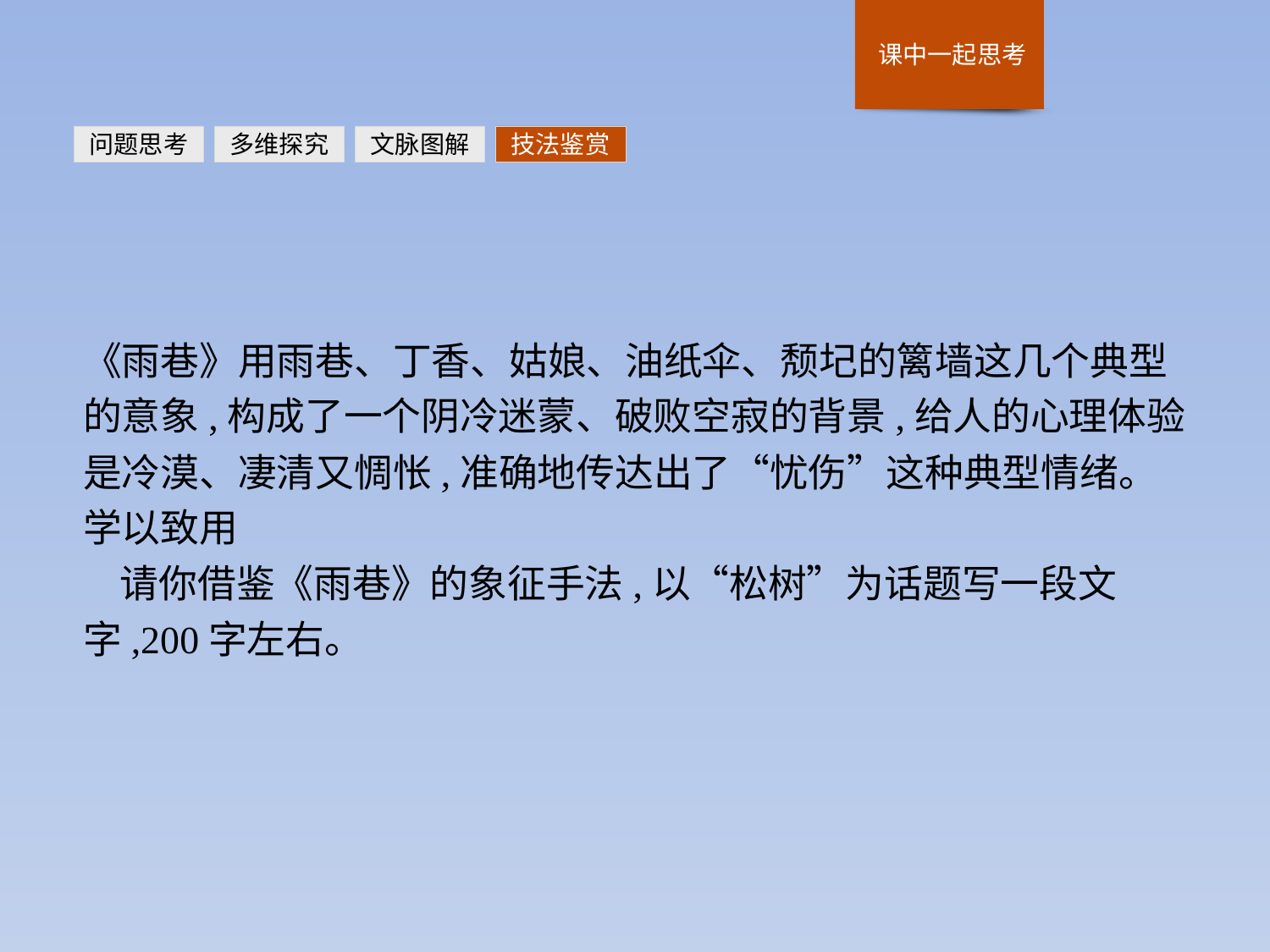

问题思考
多维探究
文脉图解
技法鉴赏
《雨巷》用雨巷、丁香、姑娘、油纸伞、颓圮的篱墙这几个典型的意象,构成了一个阴冷迷蒙、破败空寂的背景,给人的心理体验是冷漠、凄清又惆怅,准确地传达出了“忧伤”这种典型情绪。
学以致用
请你借鉴《雨巷》的象征手法,以“松树”为话题写一段文字,200字左右。